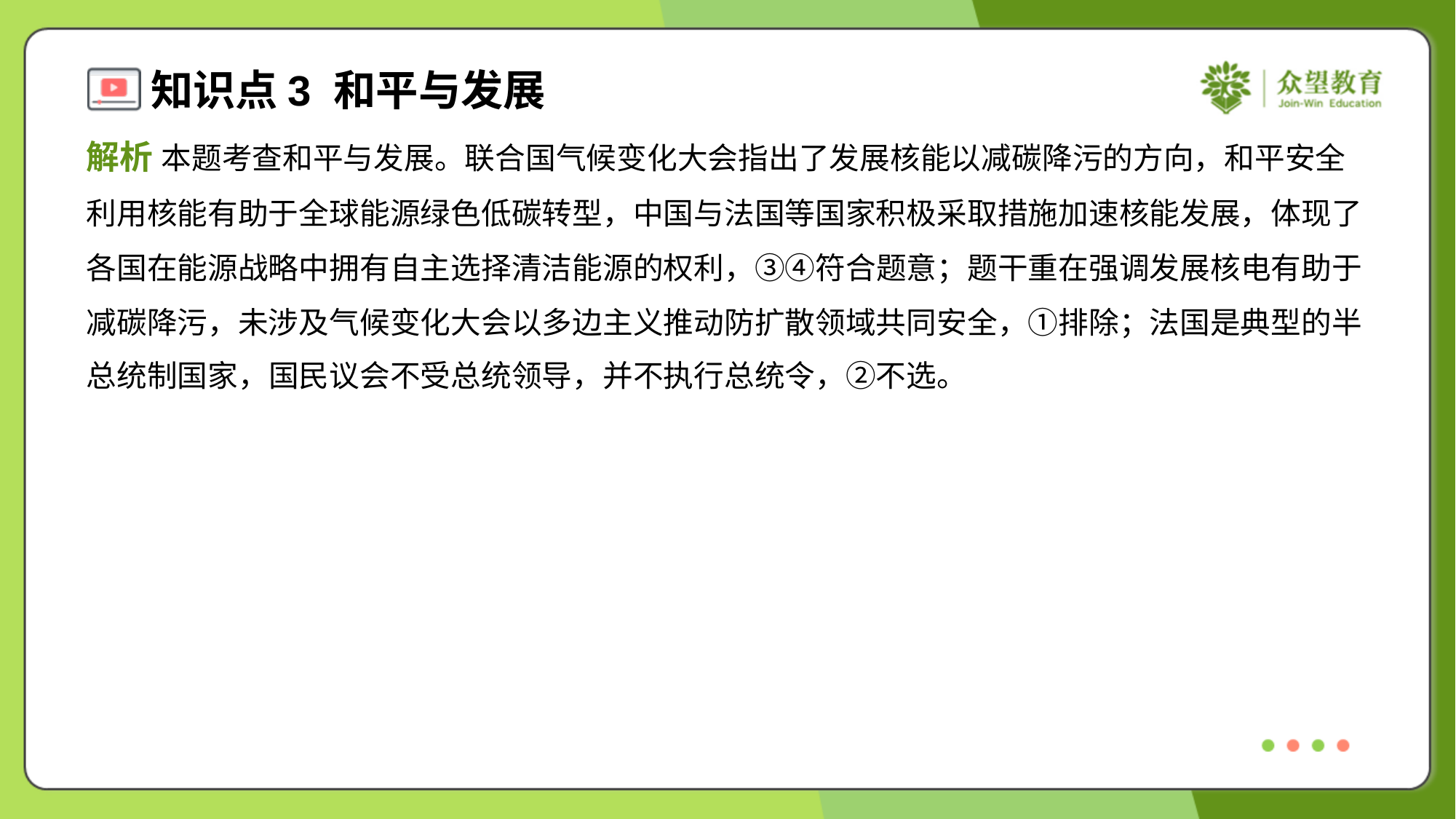

解析 本题考查和平与发展。联合国气候变化大会指出了发展核能以减碳降污的方向，和平安全
利用核能有助于全球能源绿色低碳转型，中国与法国等国家积极采取措施加速核能发展，体现了
各国在能源战略中拥有自主选择清洁能源的权利，③④符合题意；题干重在强调发展核电有助于
减碳降污，未涉及气候变化大会以多边主义推动防扩散领域共同安全，①排除；法国是典型的半
总统制国家，国民议会不受总统领导，并不执行总统令，②不选。